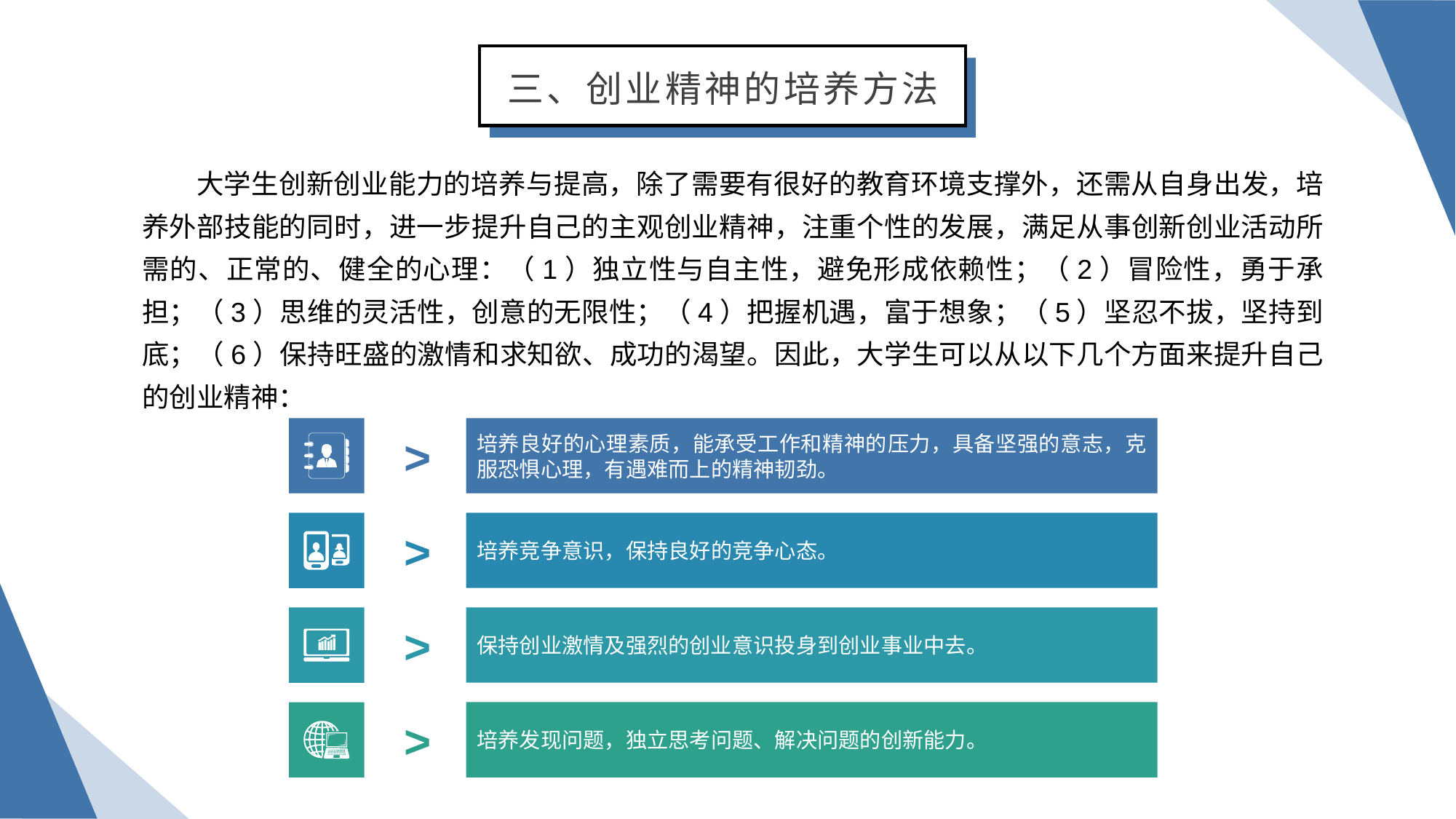

三、创业精神的培养方法
大学生创新创业能力的培养与提高，除了需要有很好的教育环境支撑外，还需从自身出发，培养外部技能的同时，进一步提升自己的主观创业精神，注重个性的发展，满足从事创新创业活动所需的、正常的、健全的心理：（1）独立性与自主性，避免形成依赖性；（2）冒险性，勇于承担；（3）思维的灵活性，创意的无限性；（4）把握机遇，富于想象；（5）坚忍不拔，坚持到底；（6）保持旺盛的激情和求知欲、成功的渴望。因此，大学生可以从以下几个方面来提升自己的创业精神：

培养良好的心理素质，能承受工作和精神的压力，具备坚强的意志，克服恐惧心理，有遇难而上的精神韧劲。
>

培养竞争意识，保持良好的竞争心态。
>

保持创业激情及强烈的创业意识投身到创业事业中去。
>

培养发现问题，独立思考问题、解决问题的创新能力。
>